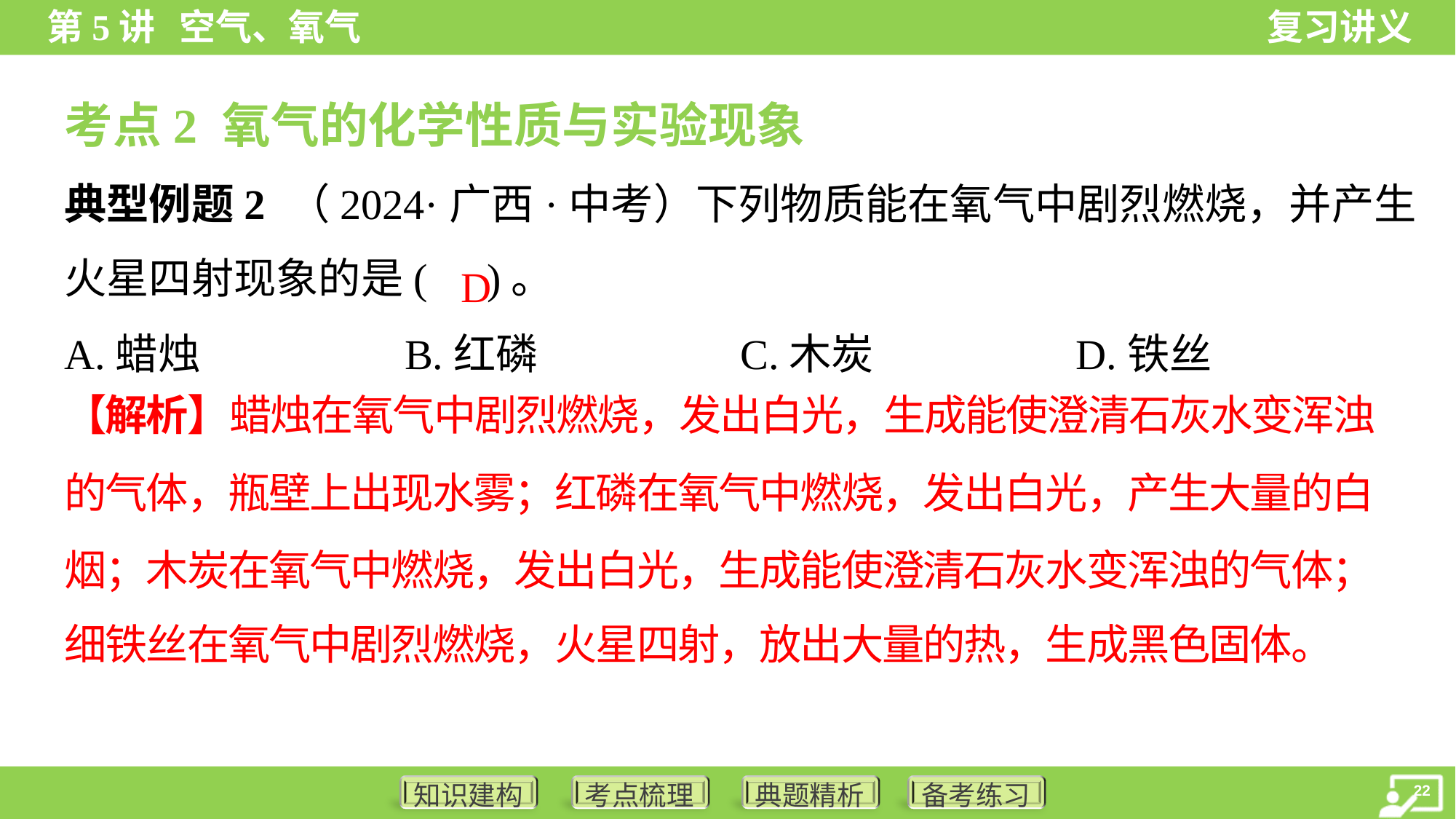

考点2 氧气的化学性质与实验现象
典型例题2 （2024·广西·中考）下列物质能在氧气中剧烈燃烧，并产生
火星四射现象的是(     )。
D
A.蜡烛	B.红磷	C.木炭	D.铁丝
【解析】蜡烛在氧气中剧烈燃烧，发出白光，生成能使澄清石灰水变浑浊
的气体，瓶壁上出现水雾；红磷在氧气中燃烧，发出白光，产生大量的白
烟；木炭在氧气中燃烧，发出白光，生成能使澄清石灰水变浑浊的气体；
细铁丝在氧气中剧烈燃烧，火星四射，放出大量的热，生成黑色固体。